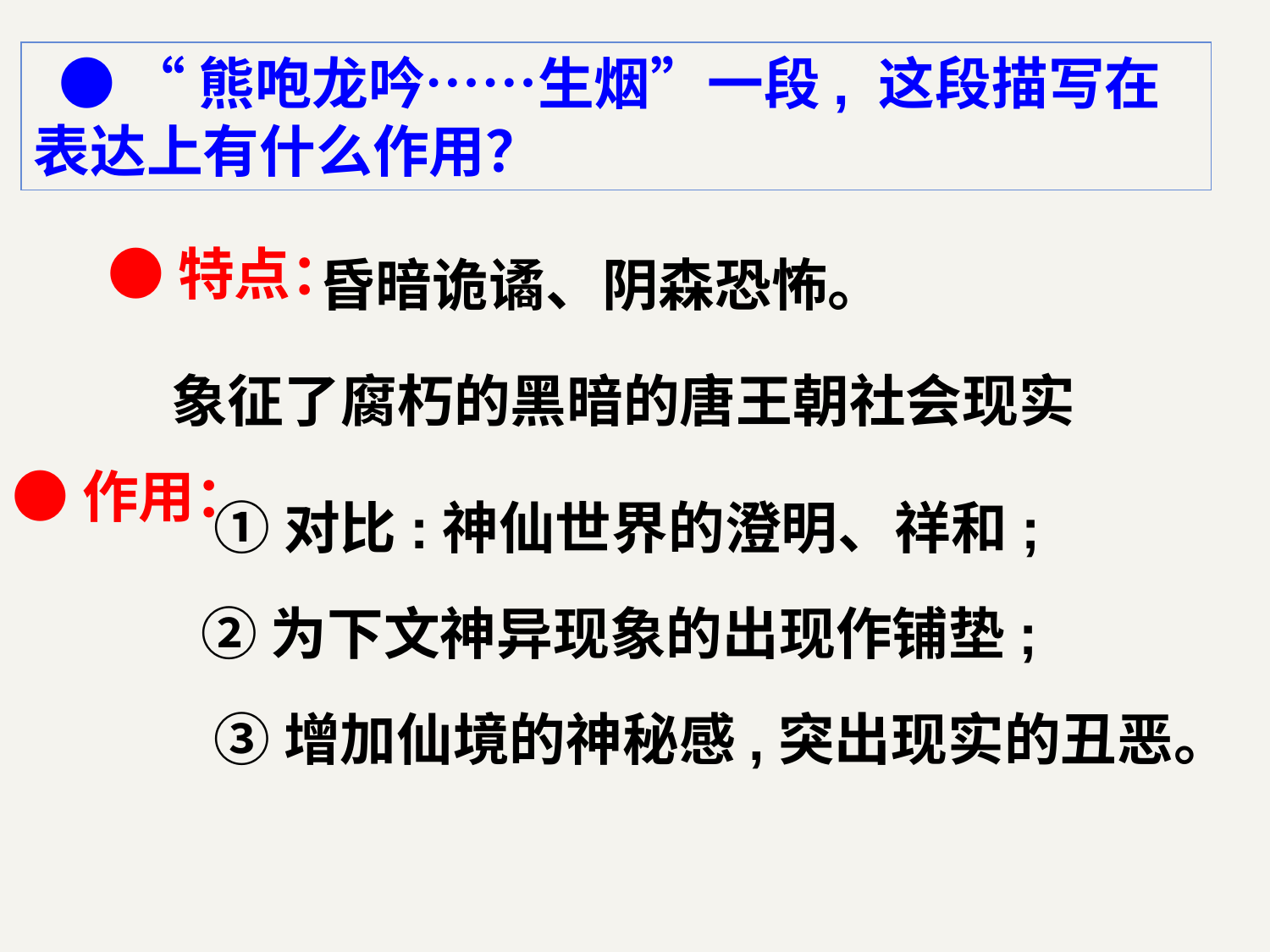

● “熊咆龙吟……生烟”一段, 这段描写在表达上有什么作用？
●特点：
昏暗诡谲、阴森恐怖。
象征了腐朽的黑暗的唐王朝社会现实
●作用：
①对比:神仙世界的澄明、祥和;
 ②为下文神异现象的出现作铺垫;
③增加仙境的神秘感,突出现实的丑恶。